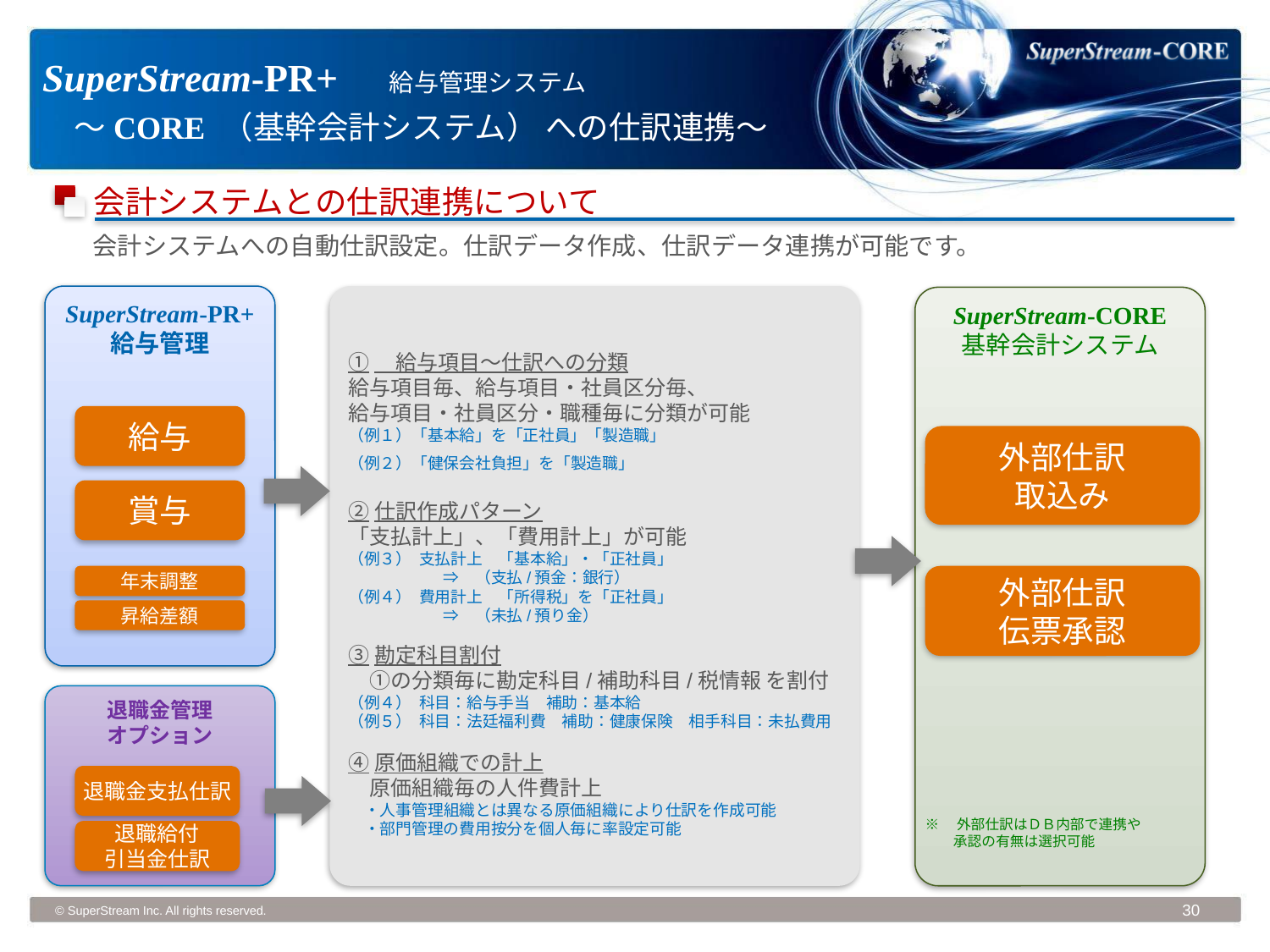

SuperStream-PR+　給与管理システム
　～CORE （基幹会計システム） への仕訳連携～
会計システムとの仕訳連携について

会計システムへの自動仕訳設定。仕訳データ作成、仕訳データ連携が可能です。
SuperStream-PR+
給与管理

①　給与項目～仕訳への分類
給与項目毎、給与項目・社員区分毎、
給与項目・社員区分・職種毎に分類が可能
（例１）「基本給」を「正社員」「製造職」
（例２）「健保会社負担」を「製造職」

②仕訳作成パターン
「支払計上」、「費用計上」が可能
（例３）  支払計上　「基本給」・「正社員」
　　　　　　⇒　（支払/預金：銀行）
（例４）  費用計上　「所得税」を「正社員」
　　　　　　⇒　（未払/預り金）

③勘定科目割付
　①の分類毎に勘定科目/補助科目/税情報 を割付
（例４）  科目：給与手当　補助：基本給
（例５）  科目：法廷福利費　補助：健康保険　相手科目：未払費用

④原価組織での計上
　原価組織毎の人件費計上
　・人事管理組織とは異なる原価組織により仕訳を作成可能　　
　・部門管理の費用按分を個人毎に率設定可能

SuperStream-CORE
基幹会計システム
給与
外部仕訳
取込み

賞与

年末調整
外部仕訳
伝票承認
昇給差額
退職金管理
オプション
退職金支払仕訳

※　外部仕訳はＤＢ内部で連携や
　　承認の有無は選択可能

退職給付
引当金仕訳
© SuperStream Inc. All rights reserved.
30